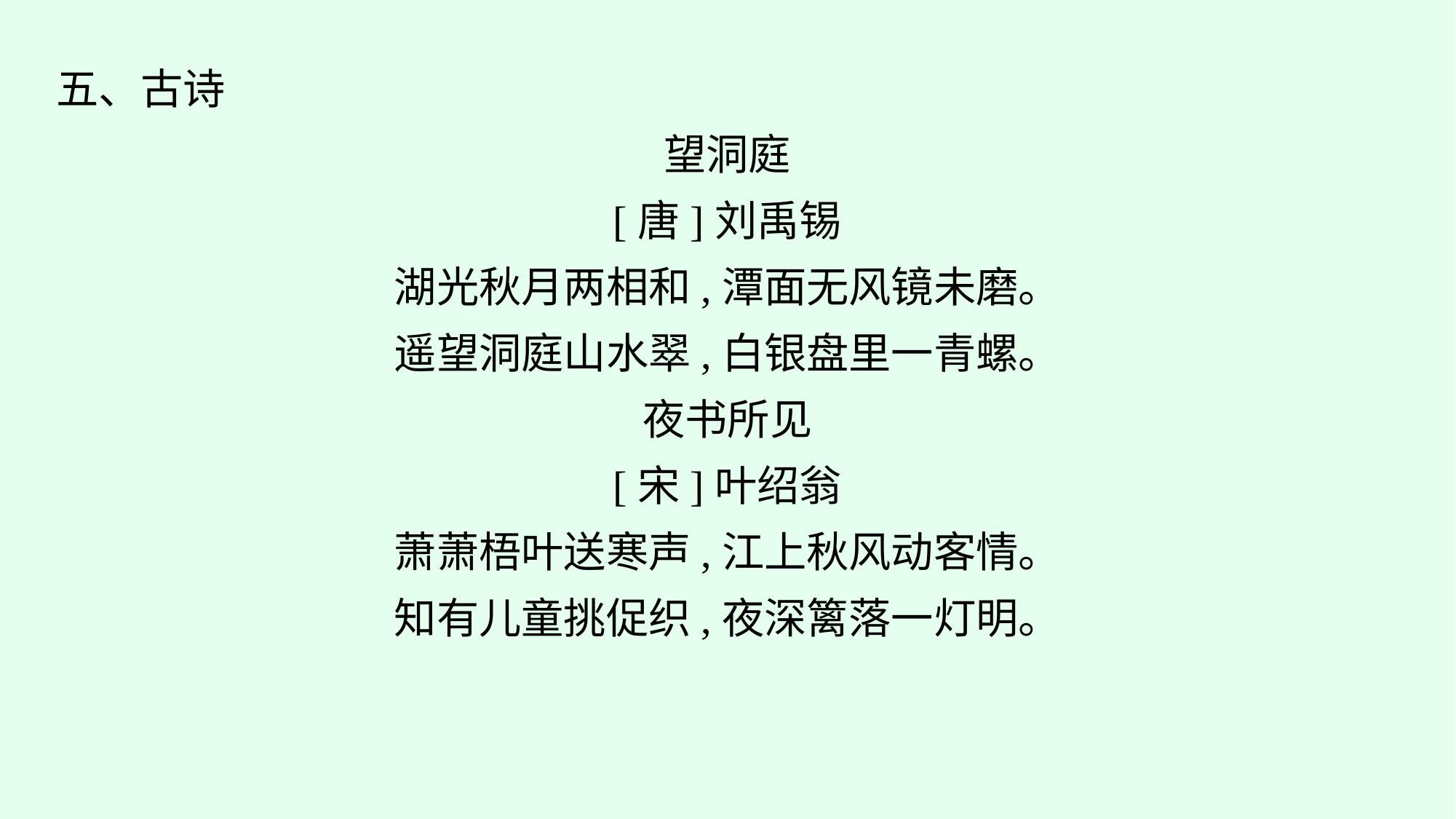

五、古诗
望洞庭
[唐]刘禹锡
湖光秋月两相和,潭面无风镜未磨。
遥望洞庭山水翠,白银盘里一青螺。
夜书所见
[宋]叶绍翁
萧萧梧叶送寒声,江上秋风动客情。
知有儿童挑促织,夜深篱落一灯明。